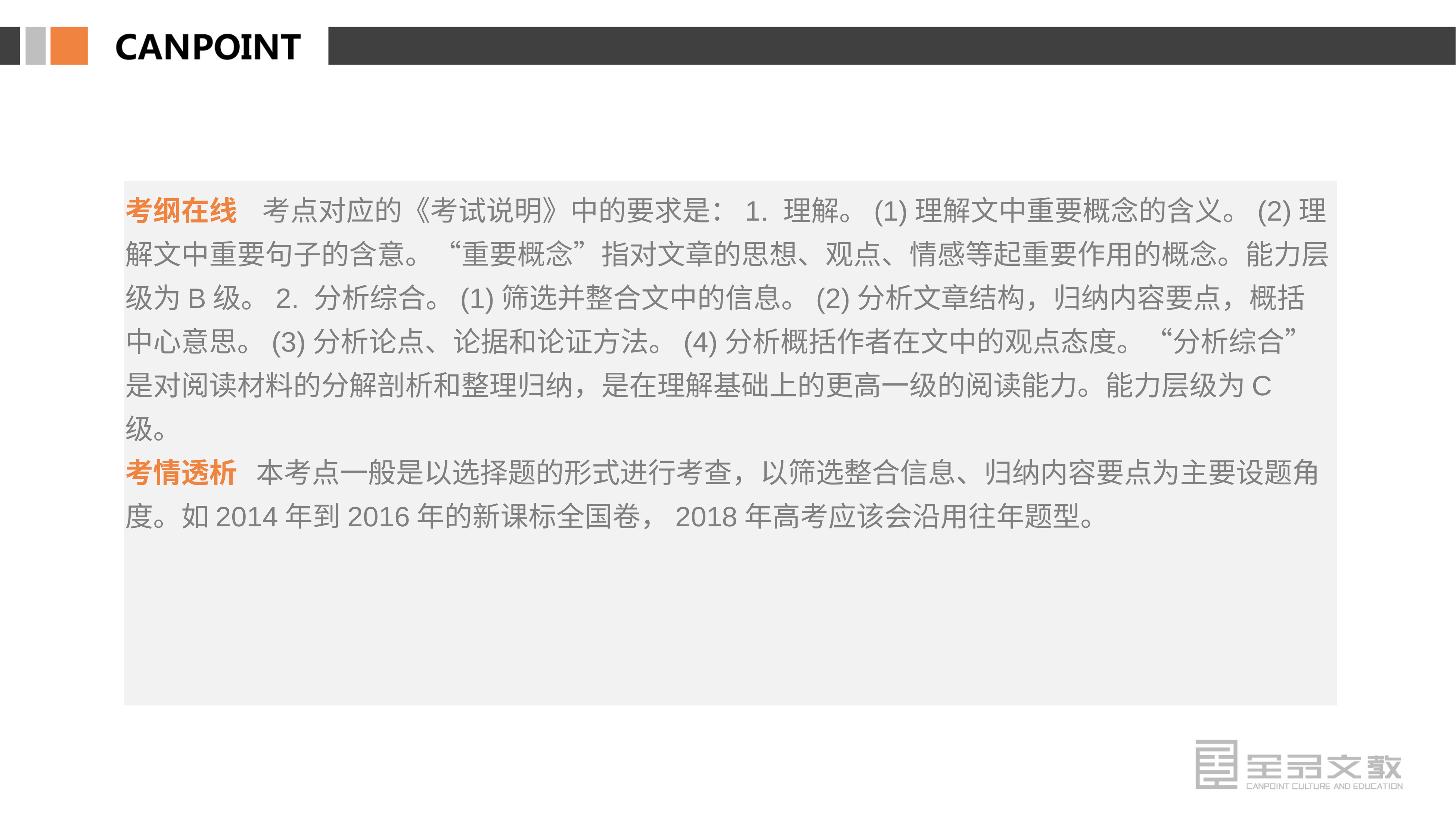

考纲在线    考点对应的《考试说明》中的要求是：1. 理解。(1)理解文中重要概念的含义。(2)理解文中重要句子的含意。“重要概念”指对文章的思想、观点、情感等起重要作用的概念。能力层级为B级。2. 分析综合。(1)筛选并整合文中的信息。(2)分析文章结构，归纳内容要点，概括中心意思。(3)分析论点、论据和论证方法。(4)分析概括作者在文中的观点态度。“分析综合”是对阅读材料的分解剖析和整理归纳，是在理解基础上的更高一级的阅读能力。能力层级为C级。
考情透析   本考点一般是以选择题的形式进行考查，以筛选整合信息、归纳内容要点为主要设题角度。如2014年到2016年的新课标全国卷，2018年高考应该会沿用往年题型。